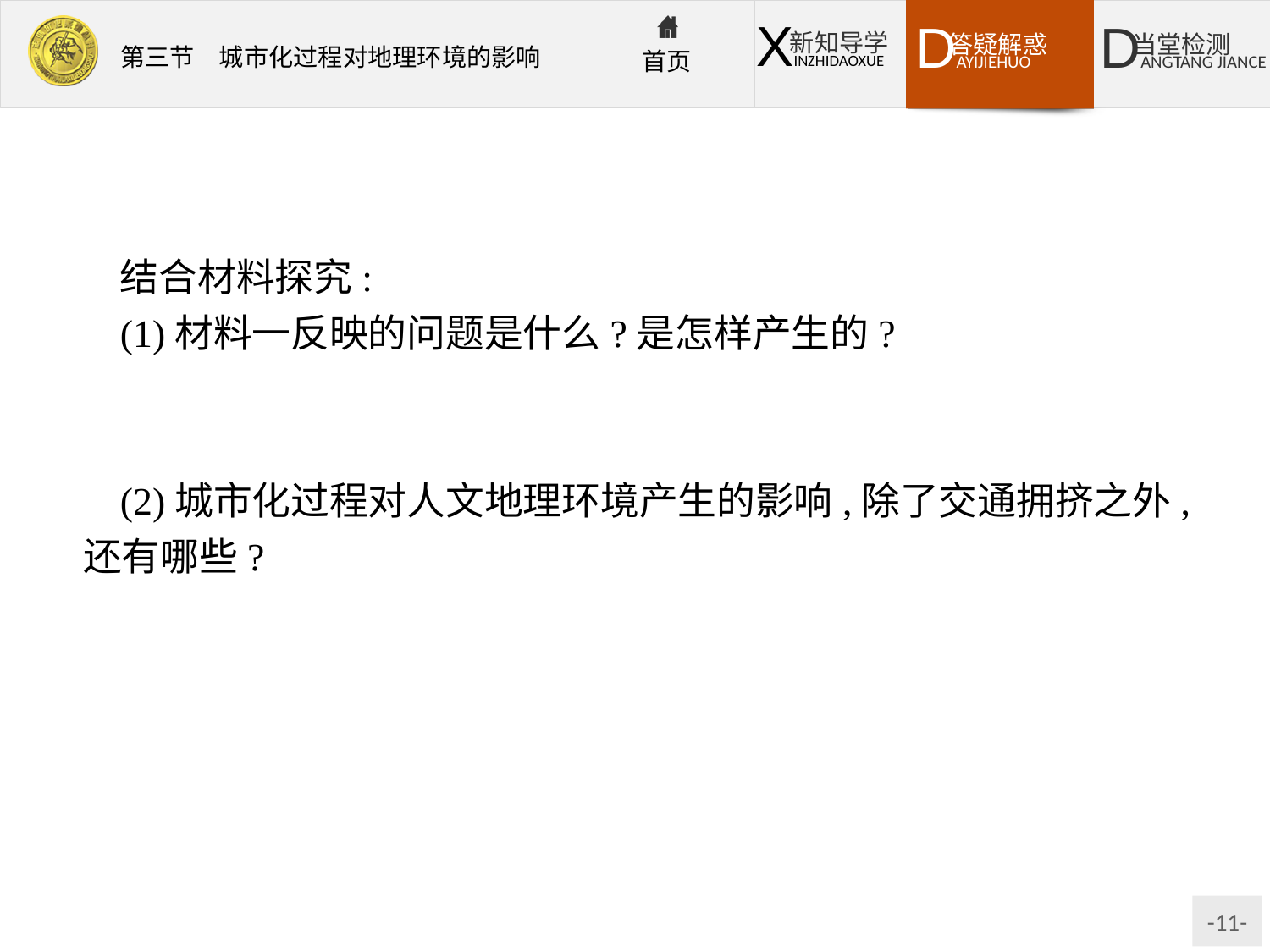

结合材料探究:
(1)材料一反映的问题是什么?是怎样产生的?
提示热岛效应。城市人口、工业、交通过度集中,大量排放废热,使城市气温高于周围地区。
(2)城市化过程对人文地理环境产生的影响,除了交通拥挤之外,还有哪些?
提示城市化过程对人文地理环境产生的影响,除了交通拥挤之外,还有居住条件差、就业困难、社会不安定以及因环境污染导致环境质量下降等。